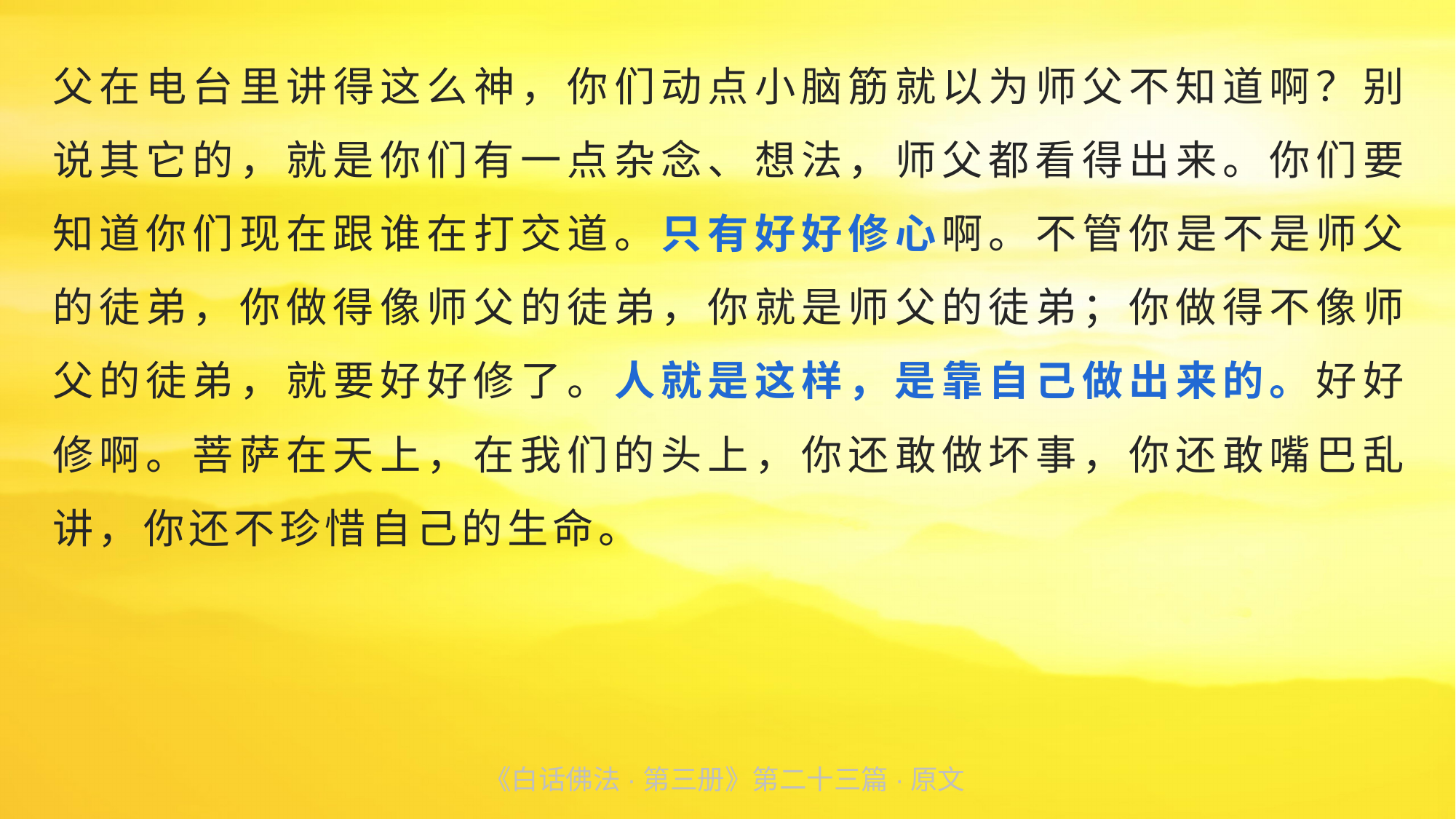

父在电台里讲得这么神，你们动点小脑筋就以为师父不知道啊？别说其它的，就是你们有一点杂念、想法，师父都看得出来。你们要知道你们现在跟谁在打交道。只有好好修心啊。不管你是不是师父的徒弟，你做得像师父的徒弟，你就是师父的徒弟；你做得不像师父的徒弟，就要好好修了。人就是这样，是靠自己做出来的。好好修啊。菩萨在天上，在我们的头上，你还敢做坏事，你还敢嘴巴乱讲，你还不珍惜自己的生命。
《白话佛法·第三册》第二十三篇·原文